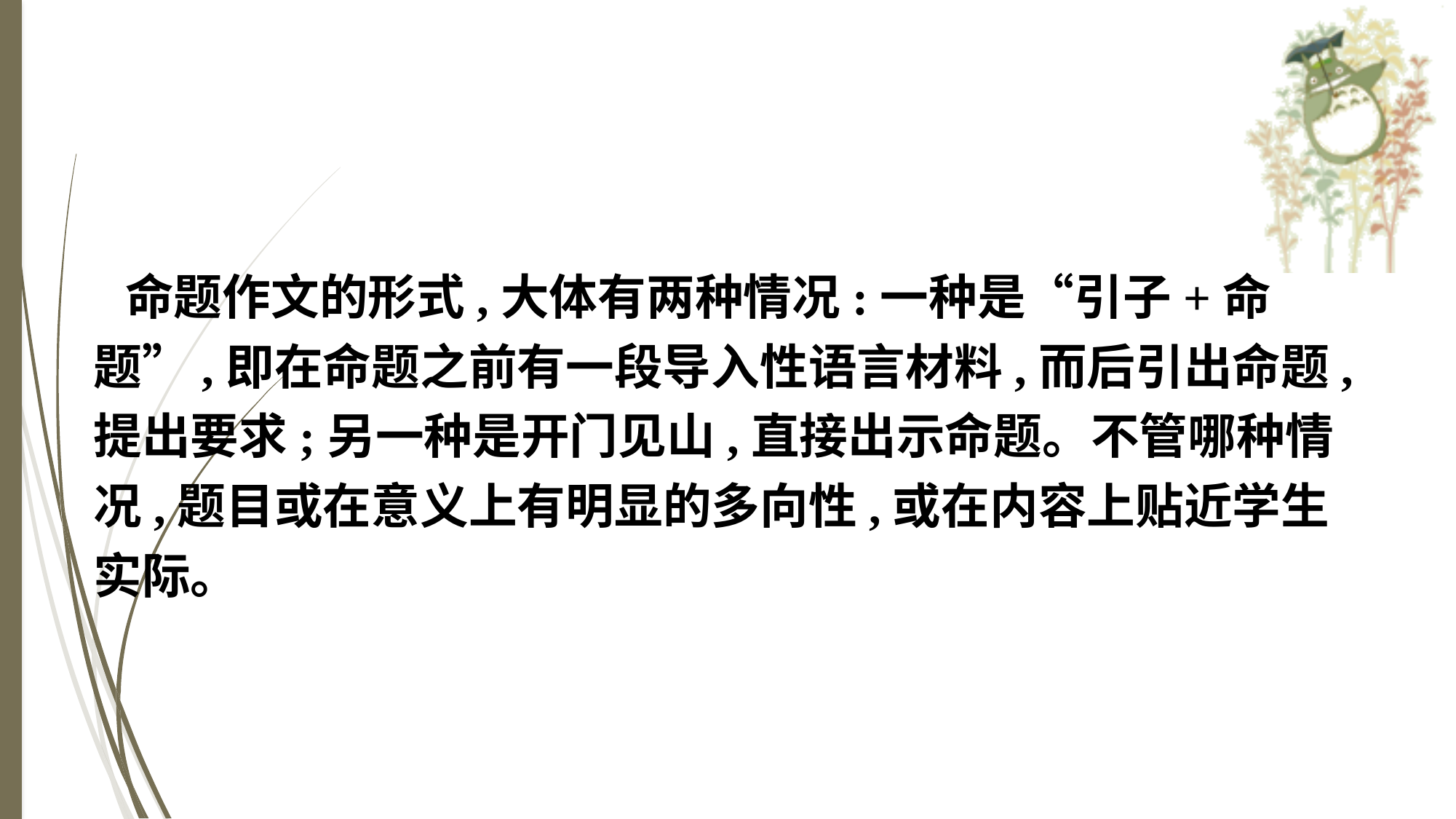

命题作文的形式,大体有两种情况:一种是“引子+命题”,即在命题之前有一段导入性语言材料,而后引出命题,提出要求;另一种是开门见山,直接出示命题。不管哪种情况,题目或在意义上有明显的多向性,或在内容上贴近学生实际。